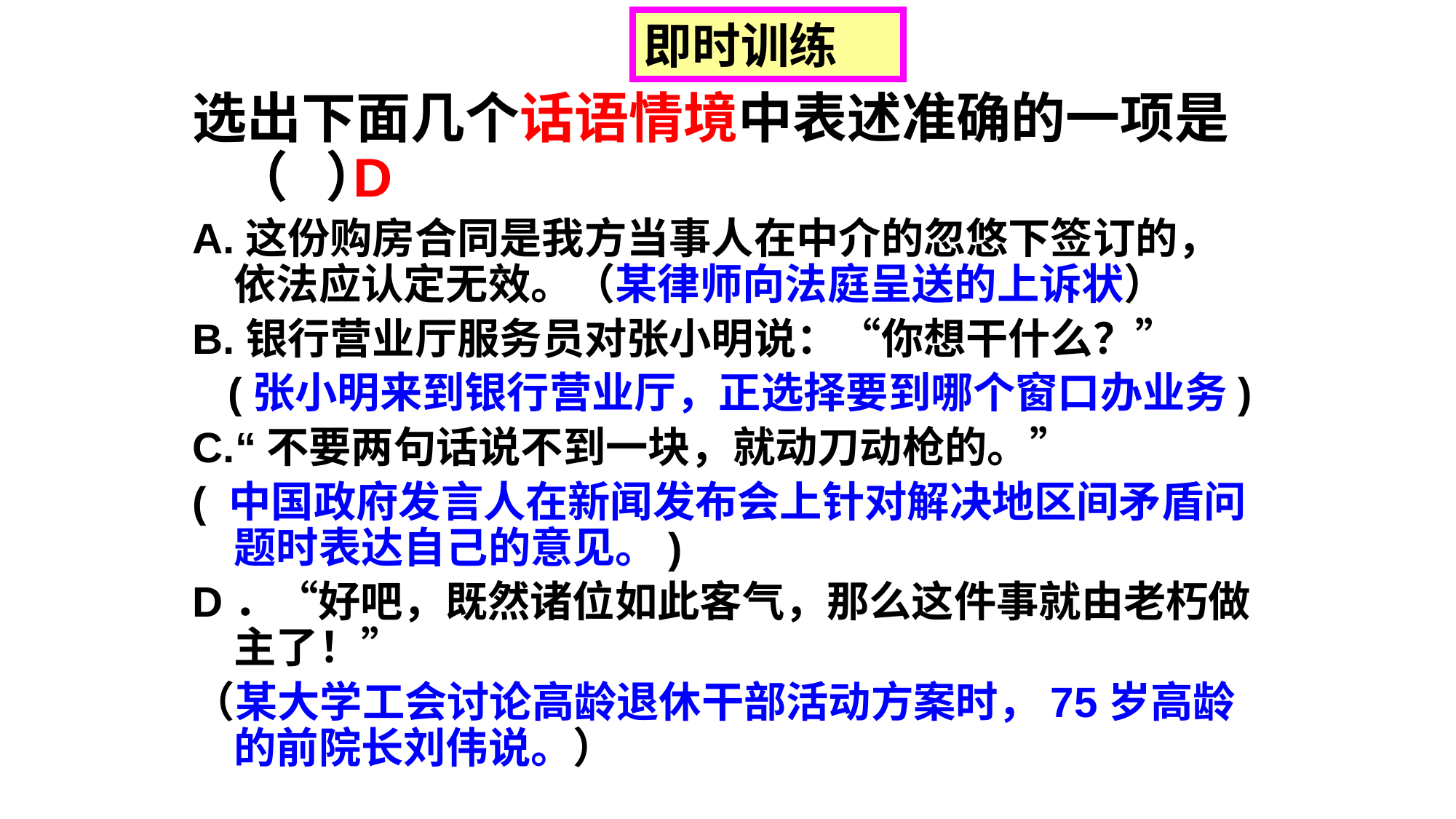

即时训练
选出下面几个话语情境中表述准确的一项是（   ）
A.这份购房合同是我方当事人在中介的忽悠下签订的，依法应认定无效。（某律师向法庭呈送的上诉状）
B.银行营业厅服务员对张小明说：“你想干什么？”
   (张小明来到银行营业厅，正选择要到哪个窗口办业务)
C.“不要两句话说不到一块，就动刀动枪的。”
( 中国政府发言人在新闻发布会上针对解决地区间矛盾问题时表达自己的意见。)
D．“好吧，既然诸位如此客气，那么这件事就由老朽做主了！”
（某大学工会讨论高龄退休干部活动方案时，75岁高龄的前院长刘伟说。）
 D